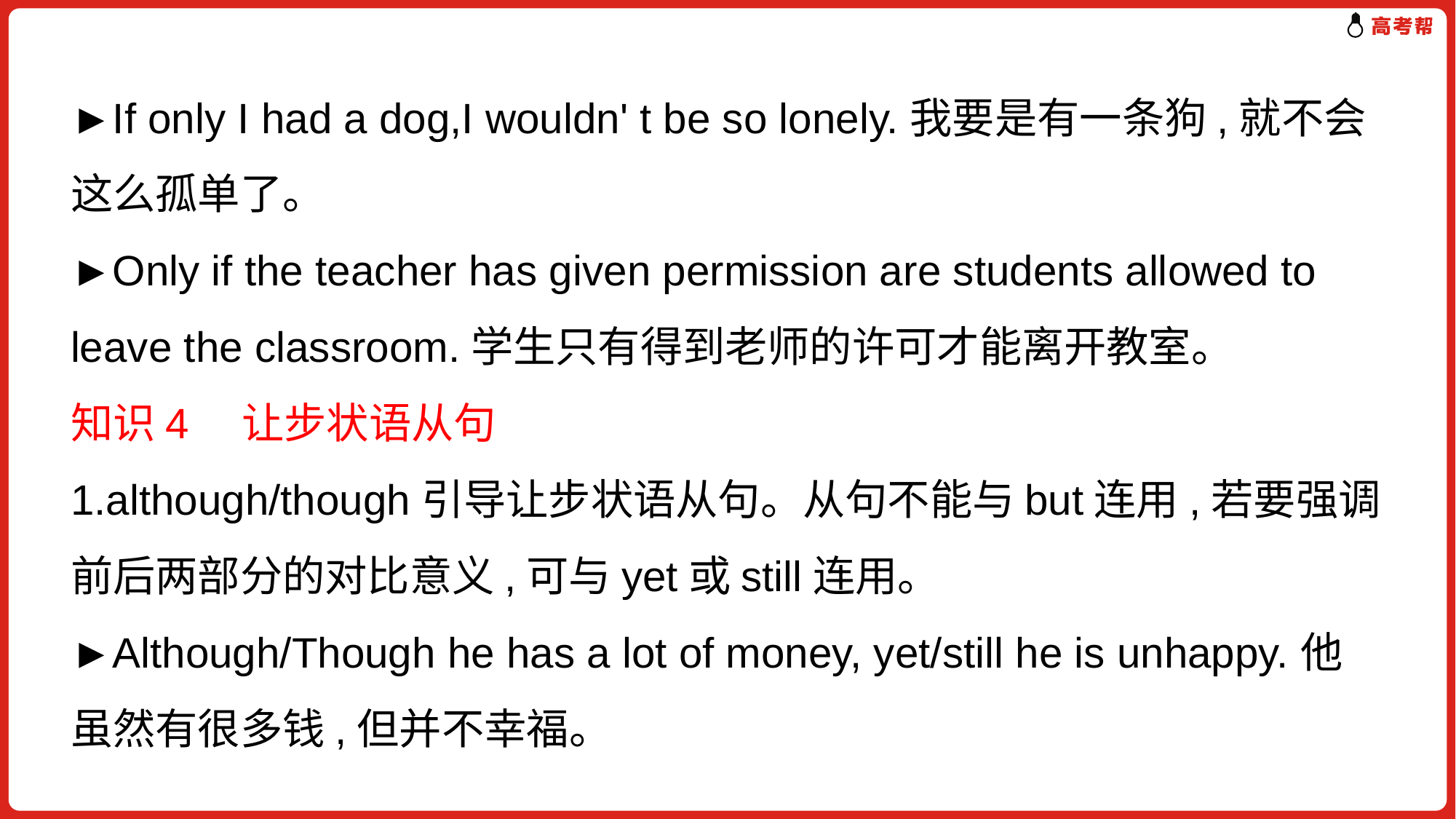

►If only I had a dog,I wouldn' t be so lonely.我要是有一条狗,就不会这么孤单了。
►Only if the teacher has given permission are students allowed to leave the classroom.学生只有得到老师的许可才能离开教室。
知识4　让步状语从句
1.although/though引导让步状语从句。从句不能与but连用,若要强调前后两部分的对比意义,可与yet或still连用。
►Although/Though he has a lot of money, yet/still he is unhappy.他虽然有很多钱,但并不幸福。